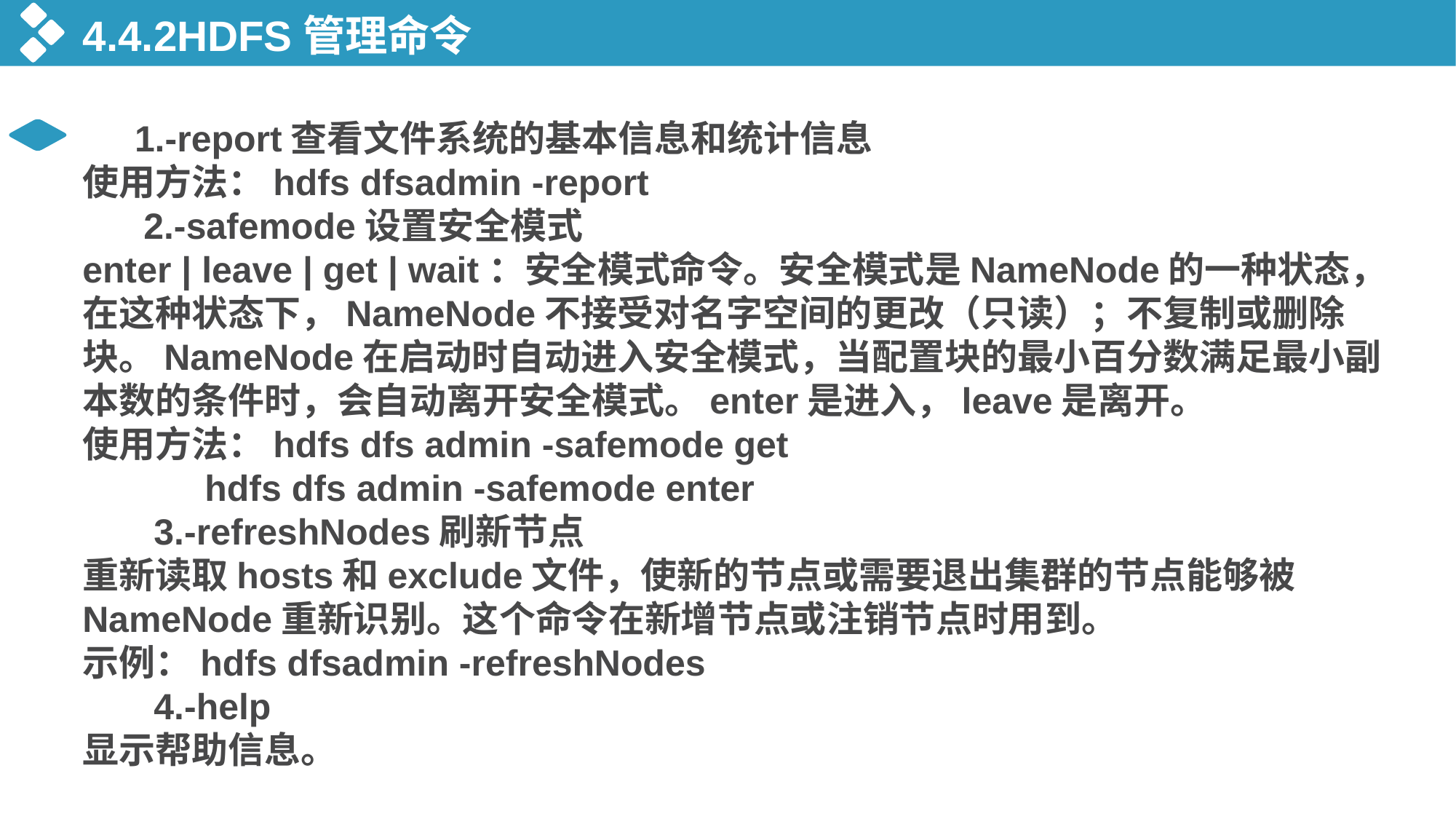

4.4.2HDFS管理命令
      1.-report查看文件系统的基本信息和统计信息
使用方法：hdfs dfsadmin -report
      2.-safemode设置安全模式
enter | leave | get | wait：安全模式命令。安全模式是NameNode的一种状态，在这种状态下，NameNode不接受对名字空间的更改（只读）；不复制或删除块。NameNode在启动时自动进入安全模式，当配置块的最小百分数满足最小副本数的条件时，会自动离开安全模式。enter是进入，leave是离开。
使用方法：hdfs dfs admin -safemode get
            hdfs dfs admin -safemode enter
       3.-refreshNodes刷新节点
重新读取hosts和exclude文件，使新的节点或需要退出集群的节点能够被NameNode重新识别。这个命令在新增节点或注销节点时用到。
示例：hdfs dfsadmin -refreshNodes
       4.-help
显示帮助信息。